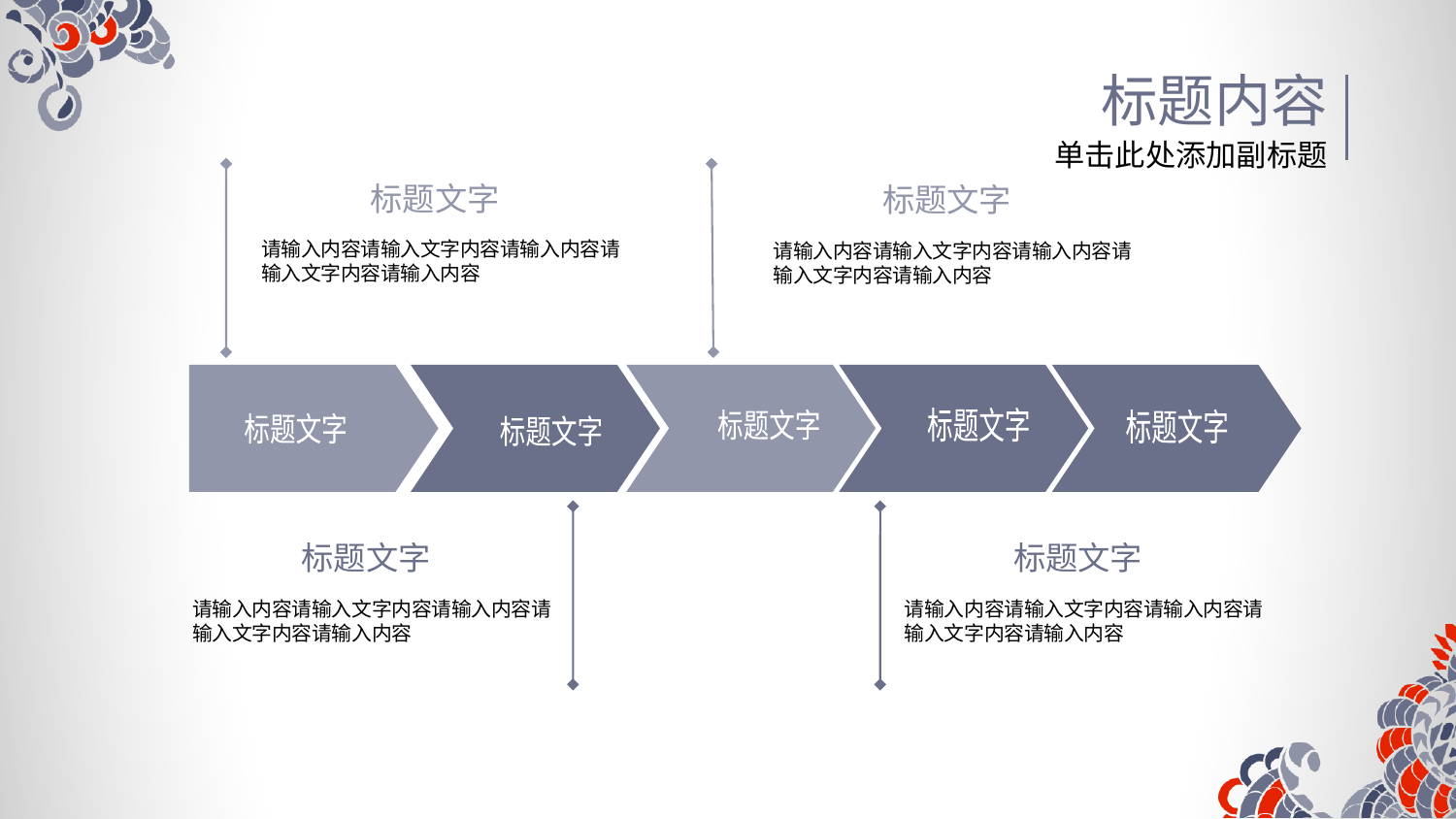

标题内容
单击此处添加副标题

标题文字
请输入内容请输入文字内容请输入内容请输入文字内容请输入内容
标题文字
请输入内容请输入文字内容请输入内容请输入文字内容请输入内容

标题文字
标题文字
标题文字
标题文字
标题文字

标题文字
请输入内容请输入文字内容请输入内容请输入文字内容请输入内容
标题文字
请输入内容请输入文字内容请输入内容请输入文字内容请输入内容